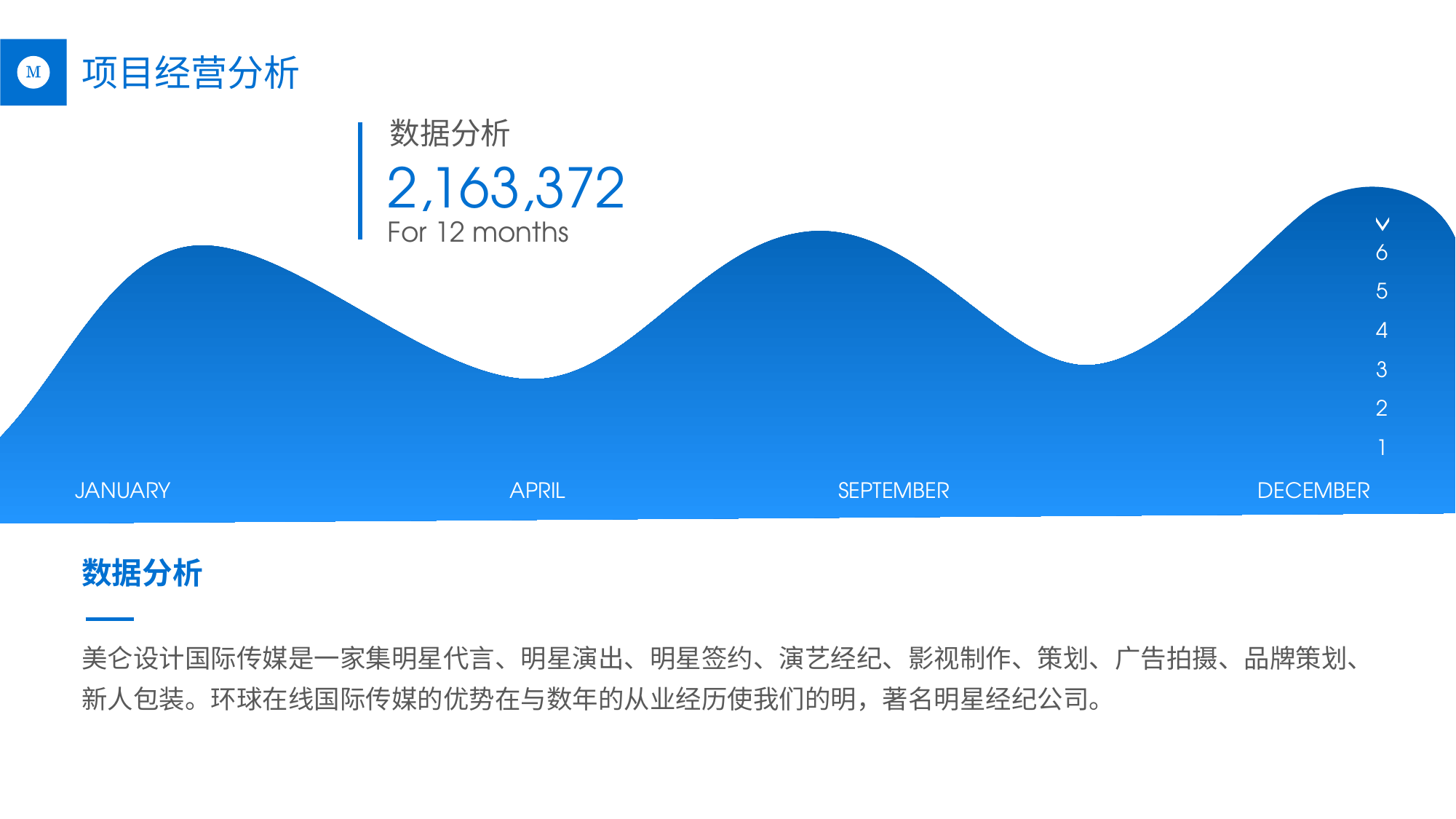

项目经营分析

数据分析
2,163,372

For 12 months

6
5
4
3
2
1
JANUARY
APRIL
SEPTEMBER
DECEMBER
数据分析
美仑设计国际传媒是一家集明星代言、明星演出、明星签约、演艺经纪、影视制作、策划、广告拍摄、品牌策划、新人包装。环球在线国际传媒的优势在与数年的从业经历使我们的明，著名明星经纪公司。